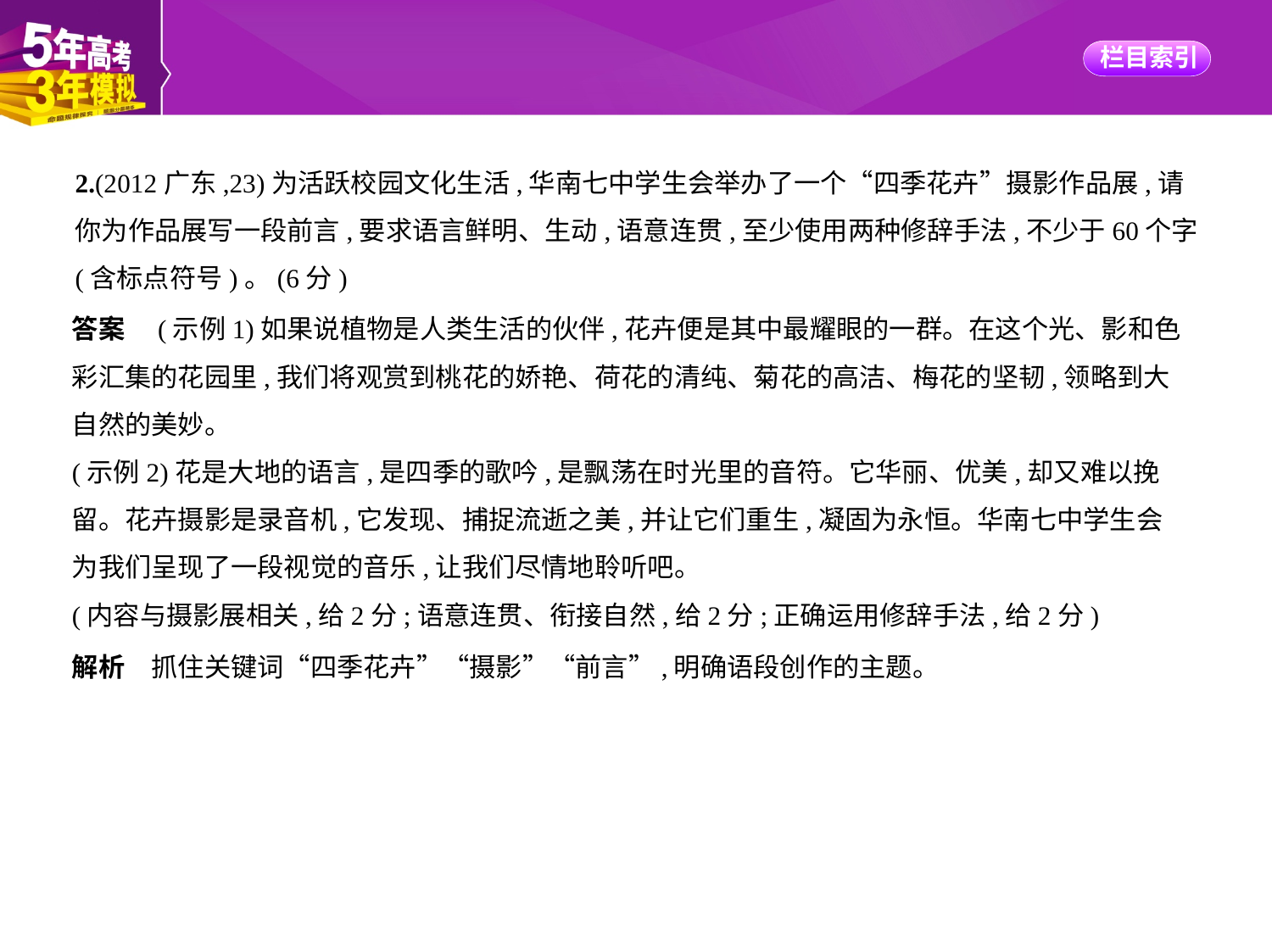

2.(2012广东,23)为活跃校园文化生活,华南七中学生会举办了一个“四季花卉”摄影作品展,请
你为作品展写一段前言,要求语言鲜明、生动,语意连贯,至少使用两种修辞手法,不少于60个字
(含标点符号)。(6分)
答案　(示例1)如果说植物是人类生活的伙伴,花卉便是其中最耀眼的一群。在这个光、影和色
彩汇集的花园里,我们将观赏到桃花的娇艳、荷花的清纯、菊花的高洁、梅花的坚韧,领略到大
自然的美妙。
(示例2)花是大地的语言,是四季的歌吟,是飘荡在时光里的音符。它华丽、优美,却又难以挽
留。花卉摄影是录音机,它发现、捕捉流逝之美,并让它们重生,凝固为永恒。华南七中学生会
为我们呈现了一段视觉的音乐,让我们尽情地聆听吧。
(内容与摄影展相关,给2分;语意连贯、衔接自然,给2分;正确运用修辞手法,给2分)
解析　抓住关键词“四季花卉”“摄影”“前言”,明确语段创作的主题。